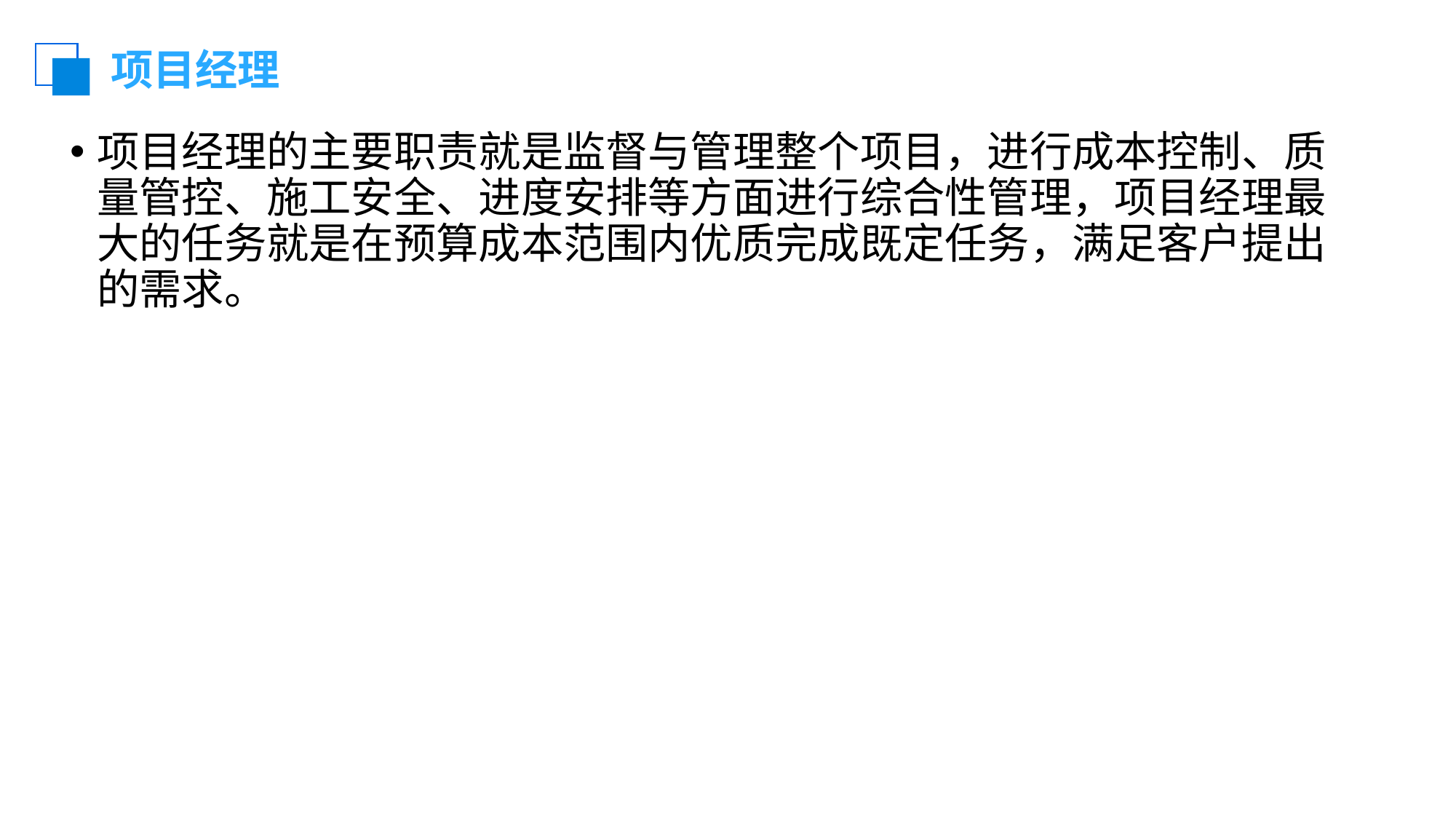

# 项目经理
项目经理的主要职责就是监督与管理整个项目，进行成本控制、质量管控、施工安全、进度安排等方面进行综合性管理，项目经理最大的任务就是在预算成本范围内优质完成既定任务，满足客户提出的需求。